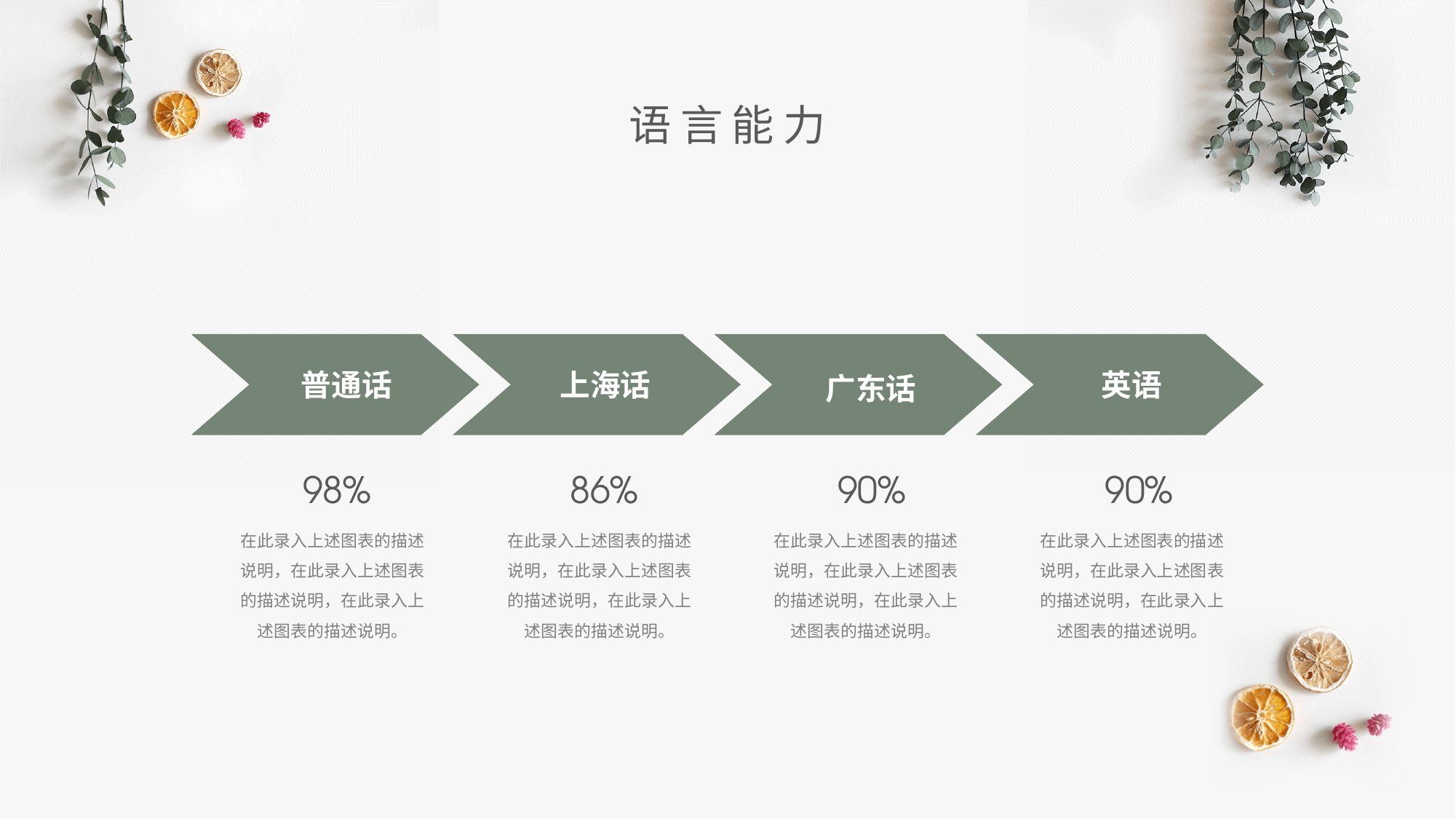

语言能力

普通话
98%
在此录入上述图表的描述说明，在此录入上述图表的描述说明，在此录入上述图表的描述说明。

上海话
86%
在此录入上述图表的描述说明，在此录入上述图表的描述说明，在此录入上述图表的描述说明。

广东话
90%
在此录入上述图表的描述说明，在此录入上述图表的描述说明，在此录入上述图表的描述说明。

英语
90%
在此录入上述图表的描述说明，在此录入上述图表的描述说明，在此录入上述图表的描述说明。